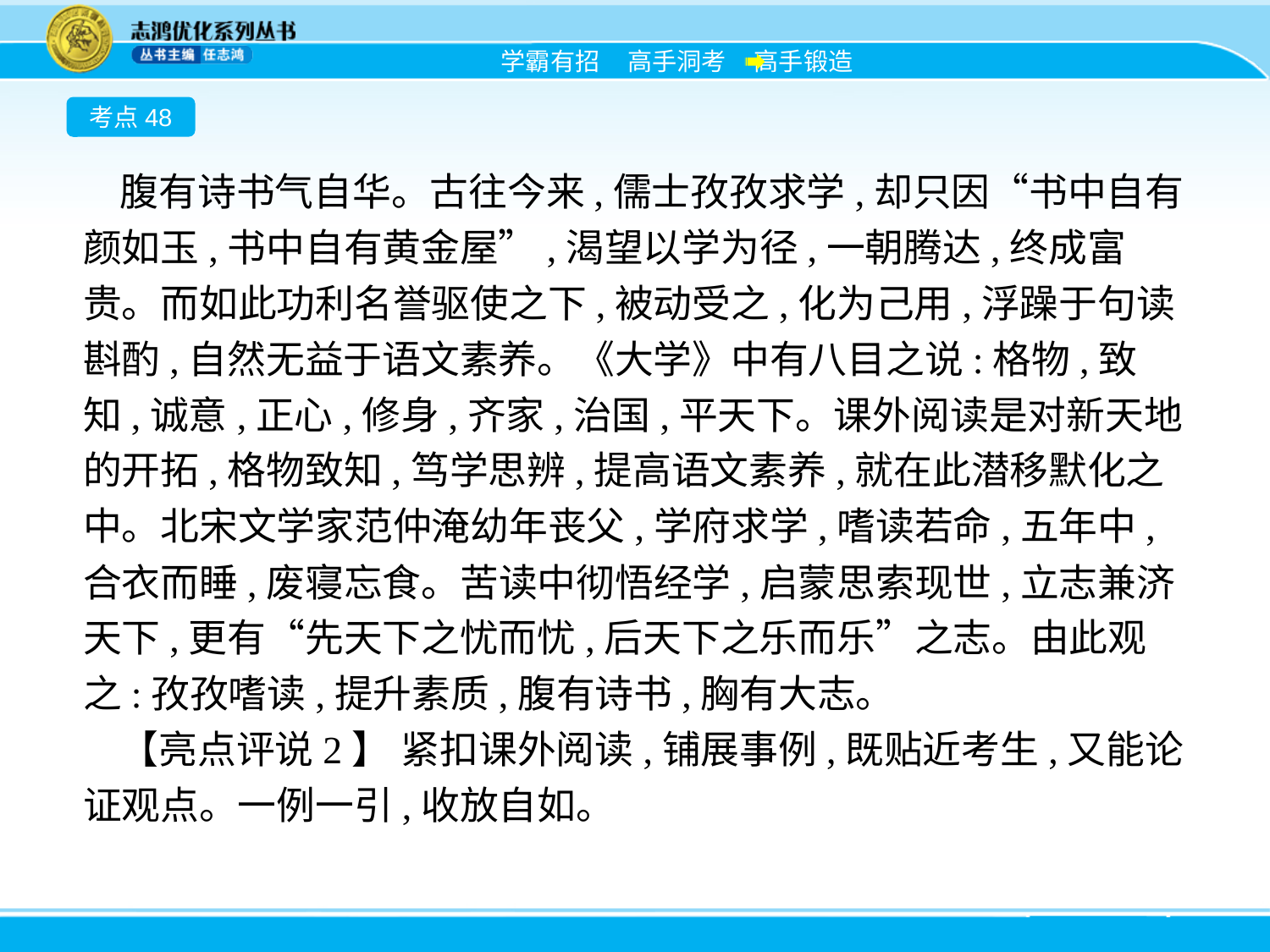

考点48
腹有诗书气自华。古往今来,儒士孜孜求学,却只因“书中自有颜如玉,书中自有黄金屋”,渴望以学为径,一朝腾达,终成富贵。而如此功利名誉驱使之下,被动受之,化为己用,浮躁于句读斟酌,自然无益于语文素养。《大学》中有八目之说:格物,致知,诚意,正心,修身,齐家,治国,平天下。课外阅读是对新天地的开拓,格物致知,笃学思辨,提高语文素养,就在此潜移默化之中。北宋文学家范仲淹幼年丧父,学府求学,嗜读若命,五年中,合衣而睡,废寝忘食。苦读中彻悟经学,启蒙思索现世,立志兼济天下,更有“先天下之忧而忧,后天下之乐而乐”之志。由此观之:孜孜嗜读,提升素质,腹有诗书,胸有大志。
【亮点评说2】 紧扣课外阅读,铺展事例,既贴近考生,又能论证观点。一例一引,收放自如。